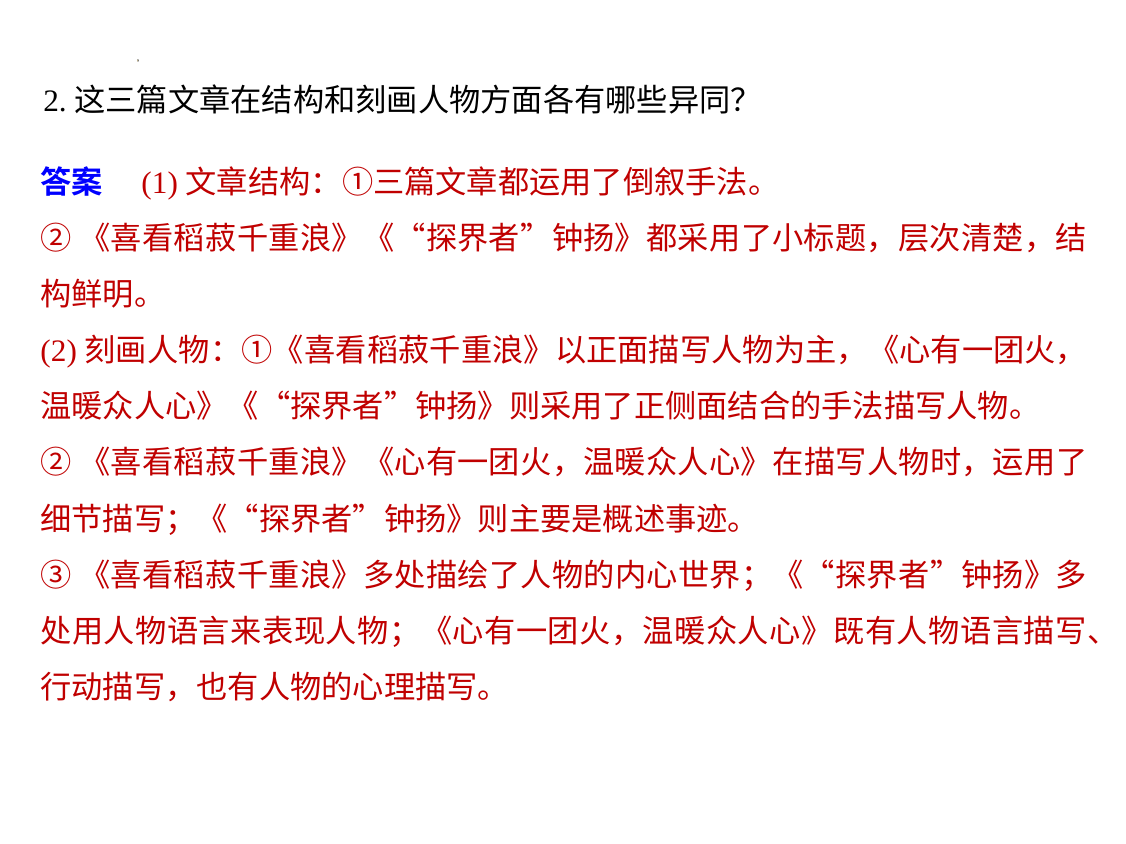

2.这三篇文章在结构和刻画人物方面各有哪些异同？
答案　(1)文章结构：①三篇文章都运用了倒叙手法。
②《喜看稻菽千重浪》《“探界者”钟扬》都采用了小标题，层次清楚，结构鲜明。
(2)刻画人物：①《喜看稻菽千重浪》以正面描写人物为主，《心有一团火，温暖众人心》《“探界者”钟扬》则采用了正侧面结合的手法描写人物。
②《喜看稻菽千重浪》《心有一团火，温暖众人心》在描写人物时，运用了细节描写；《“探界者”钟扬》则主要是概述事迹。
③《喜看稻菽千重浪》多处描绘了人物的内心世界；《“探界者”钟扬》多处用人物语言来表现人物；《心有一团火，温暖众人心》既有人物语言描写、行动描写，也有人物的心理描写。